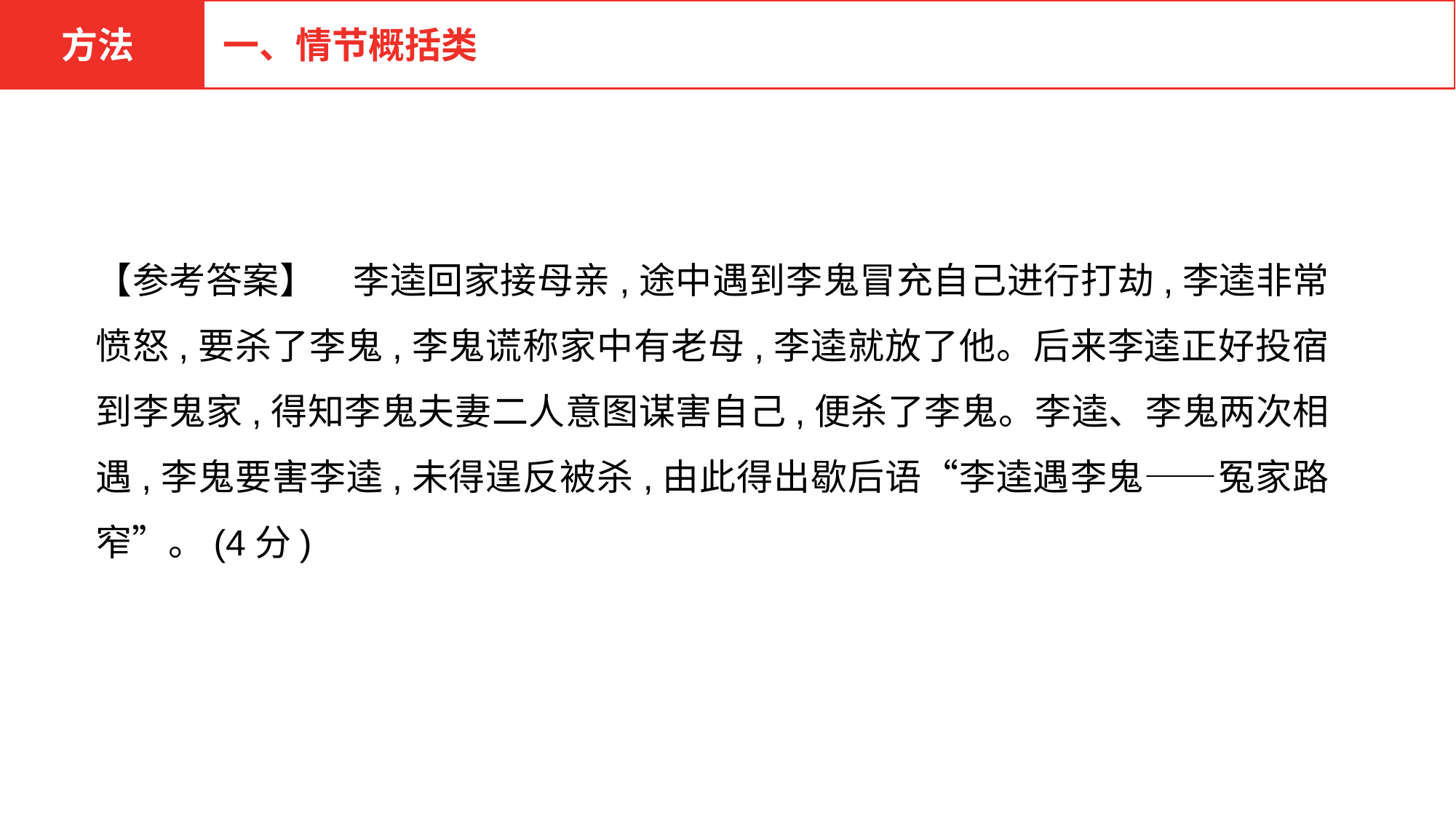

方法
一、情节概括类
【参考答案】　李逵回家接母亲,途中遇到李鬼冒充自己进行打劫,李逵非常愤怒,要杀了李鬼,李鬼谎称家中有老母,李逵就放了他。后来李逵正好投宿到李鬼家,得知李鬼夫妻二人意图谋害自己,便杀了李鬼。李逵、李鬼两次相遇,李鬼要害李逵,未得逞反被杀,由此得出歇后语“李逵遇李鬼——冤家路窄”。(4分)